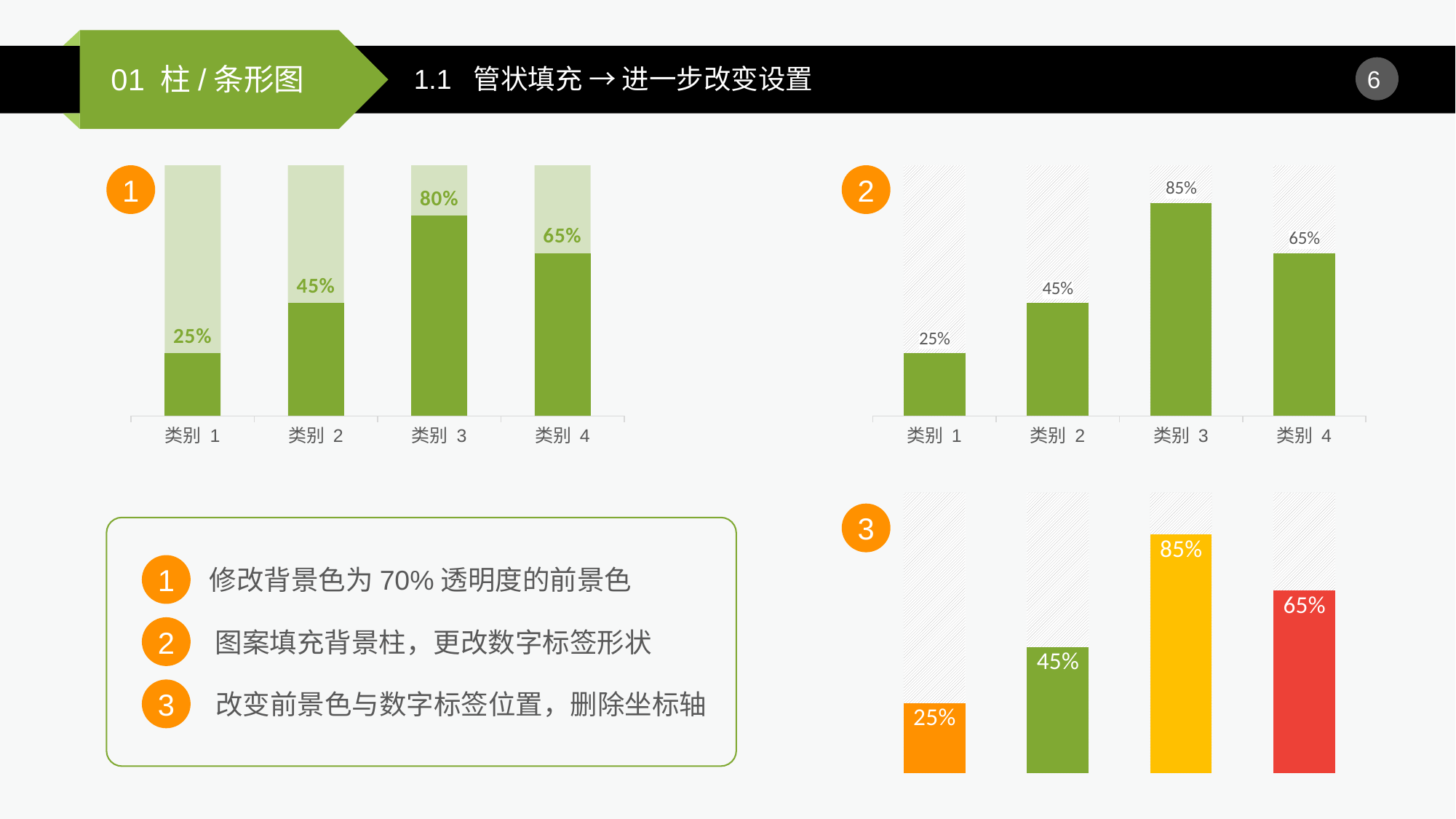

1.1  管状填充 → 进一步改变设置

### Chart

| Category | 系列 1 | 系列 2 |
|---|---|---|
| 类别 1 | 1.0 | 0.25 |
| 类别 2 | 1.0 | 0.45 |
| 类别 3 | 1.0 | 0.8 |
| 类别 4 | 1.0 | 0.65 |

### Chart

| Category | 系列 1 | 系列 2 |
|---|---|---|
| 类别 1 | 1.0 | 0.25 |
| 类别 2 | 1.0 | 0.45 |
| 类别 3 | 1.0 | 0.85 |
| 类别 4 | 1.0 | 0.65 |
1
2

### Chart

| Category | 系列 1 | 系列 2 |
|---|---|---|
| 类别 1 | 1.0 | 0.25 |
| 类别 2 | 1.0 | 0.45 |
| 类别 3 | 1.0 | 0.85 |
| 类别 4 | 1.0 | 0.65 |
3

1
修改背景色为70%透明度的前景色
2
图案填充背景柱，更改数字标签形状
3
改变前景色与数字标签位置，删除坐标轴